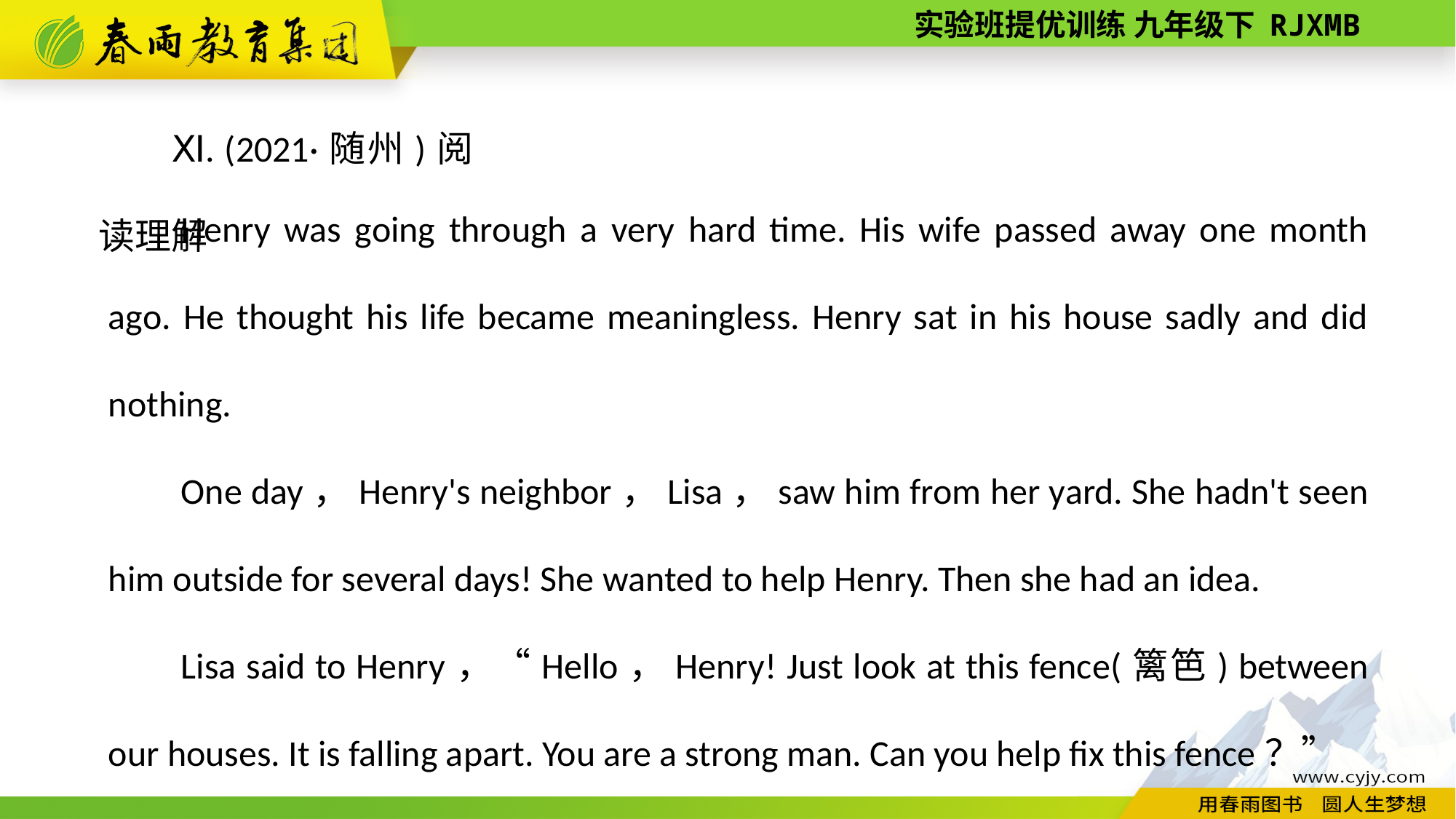

Ⅺ. (2021·随州)阅读理解
Henry was going through a very hard time. His wife passed away one month ago. He thought his life became meaningless. Henry sat in his house sadly and did nothing.
One day，Henry's neighbor，Lisa，saw him from her yard. She hadn't seen him outside for several days! She wanted to help Henry. Then she had an idea.
Lisa said to Henry，“Hello，Henry! Just look at this fence(篱笆) between our houses. It is falling apart. You are a strong man. Can you help fix this fence？”